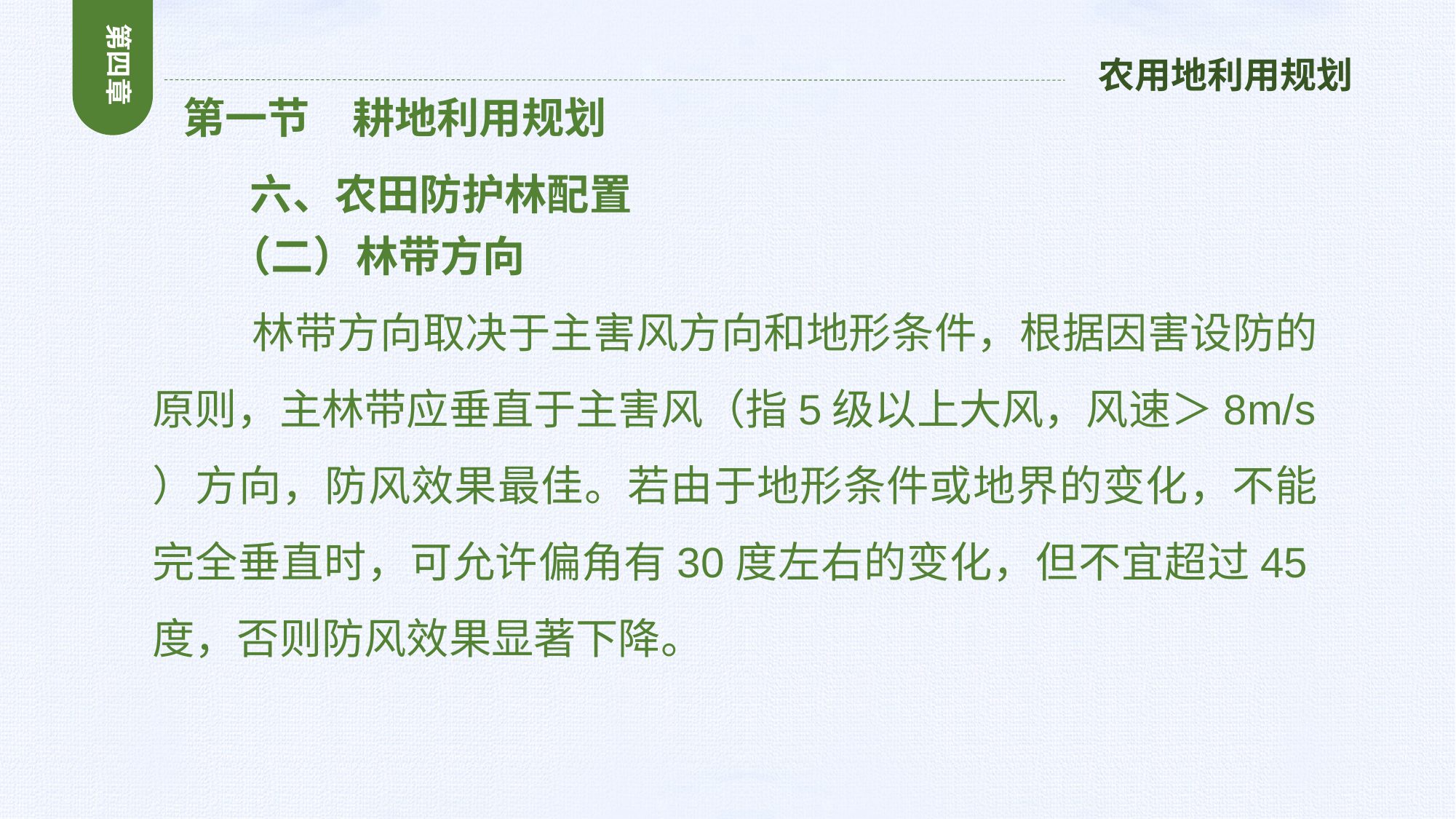

第四章
农用地利用规划
 第一节　耕地利用规划
        六、农田防护林配置

       （二）林带方向
            林带方向取决于主害风方向和地形条件，根据因害设防的原则，主林带应垂直于主害风（指5级以上大风，风速＞8m/s）方向，防风效果最佳。若由于地形条件或地界的变化，不能完全垂直时，可允许偏角有30度左右的变化，但不宜超过45度，否则防风效果显著下降。